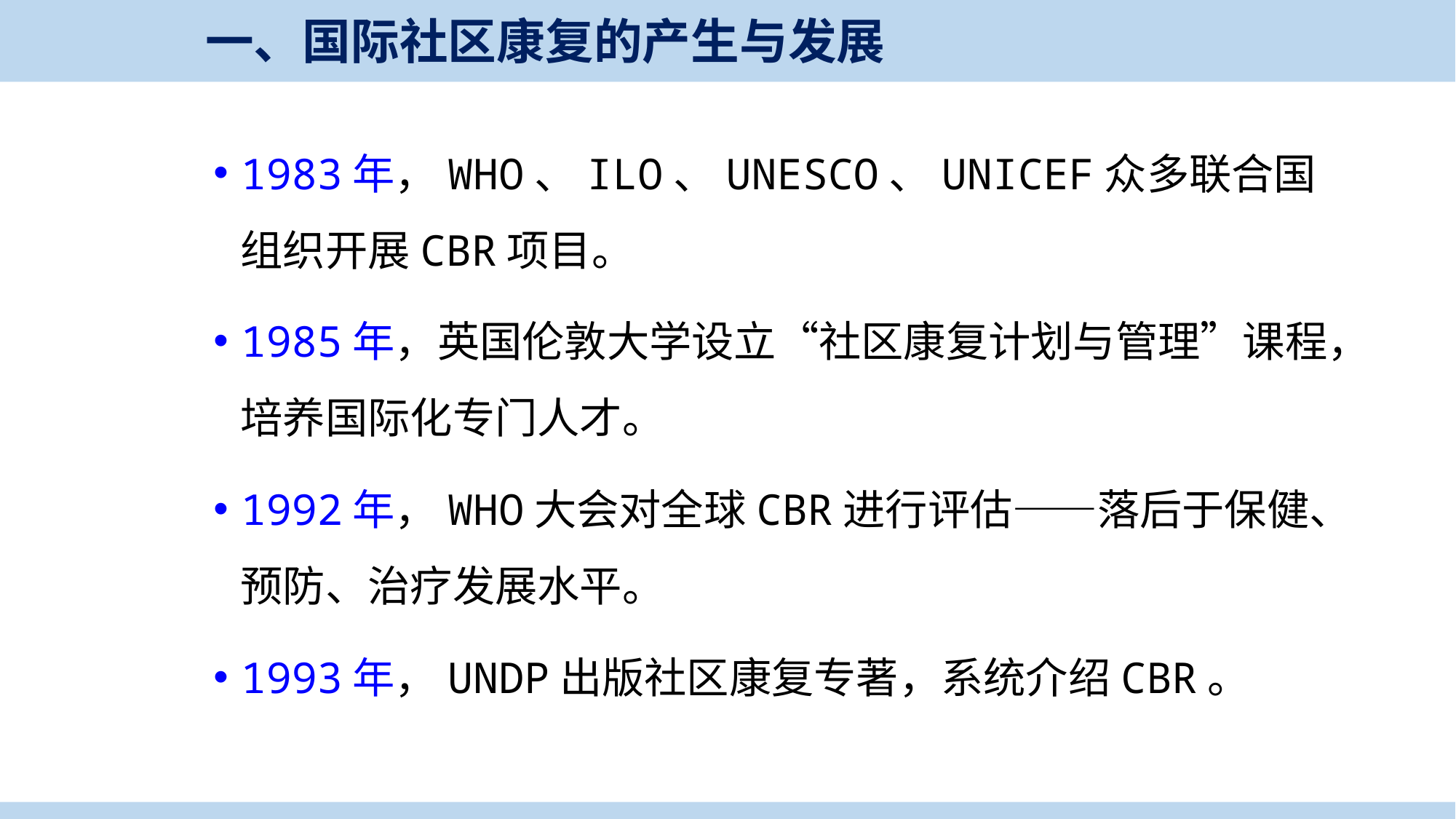

一、国际社区康复的产生与发展
1983年，WHO、ILO、UNESCO、UNICEF众多联合国组织开展CBR项目。
1985年，英国伦敦大学设立“社区康复计划与管理”课程，培养国际化专门人才。
1992年，WHO大会对全球CBR进行评估——落后于保健、预防、治疗发展水平。
1993年，UNDP出版社区康复专著，系统介绍CBR。